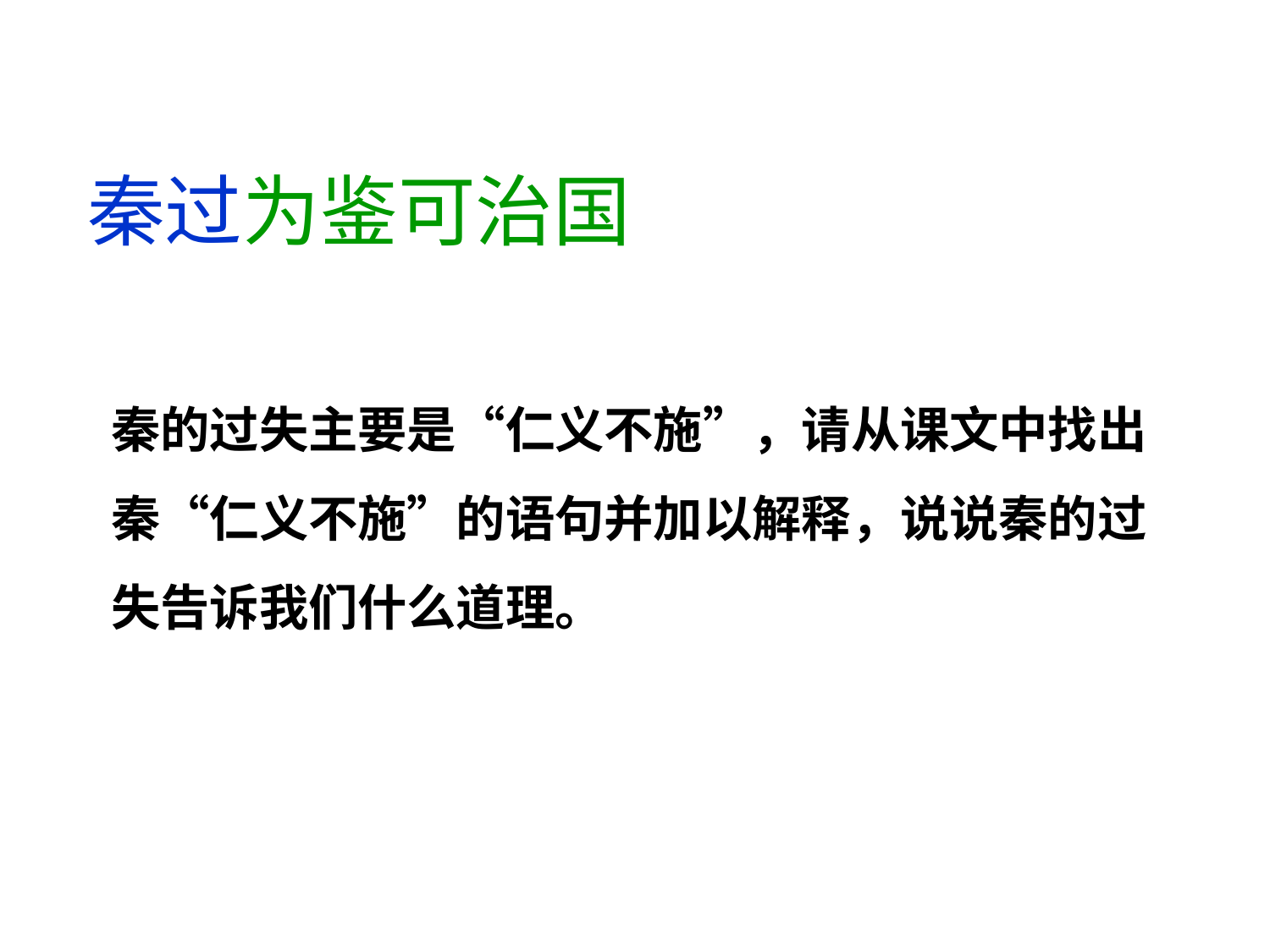

秦过为鉴可治国
秦的过失主要是“仁义不施”，请从课文中找出秦“仁义不施”的语句并加以解释，说说秦的过失告诉我们什么道理。